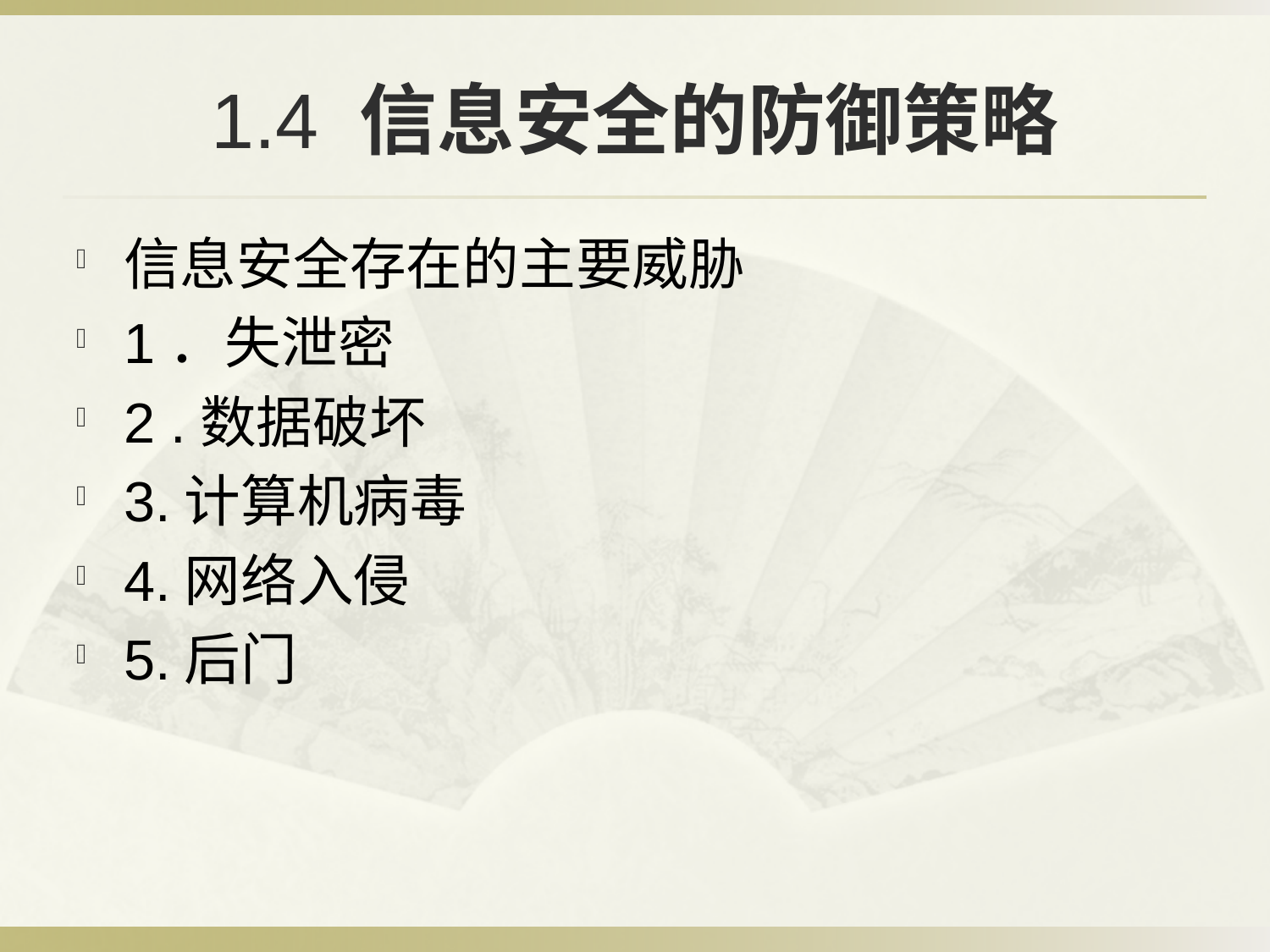

# 1.4 信息安全的防御策略
信息安全存在的主要威胁
1．失泄密
2 .数据破坏
3.计算机病毒
4.网络入侵
5.后门